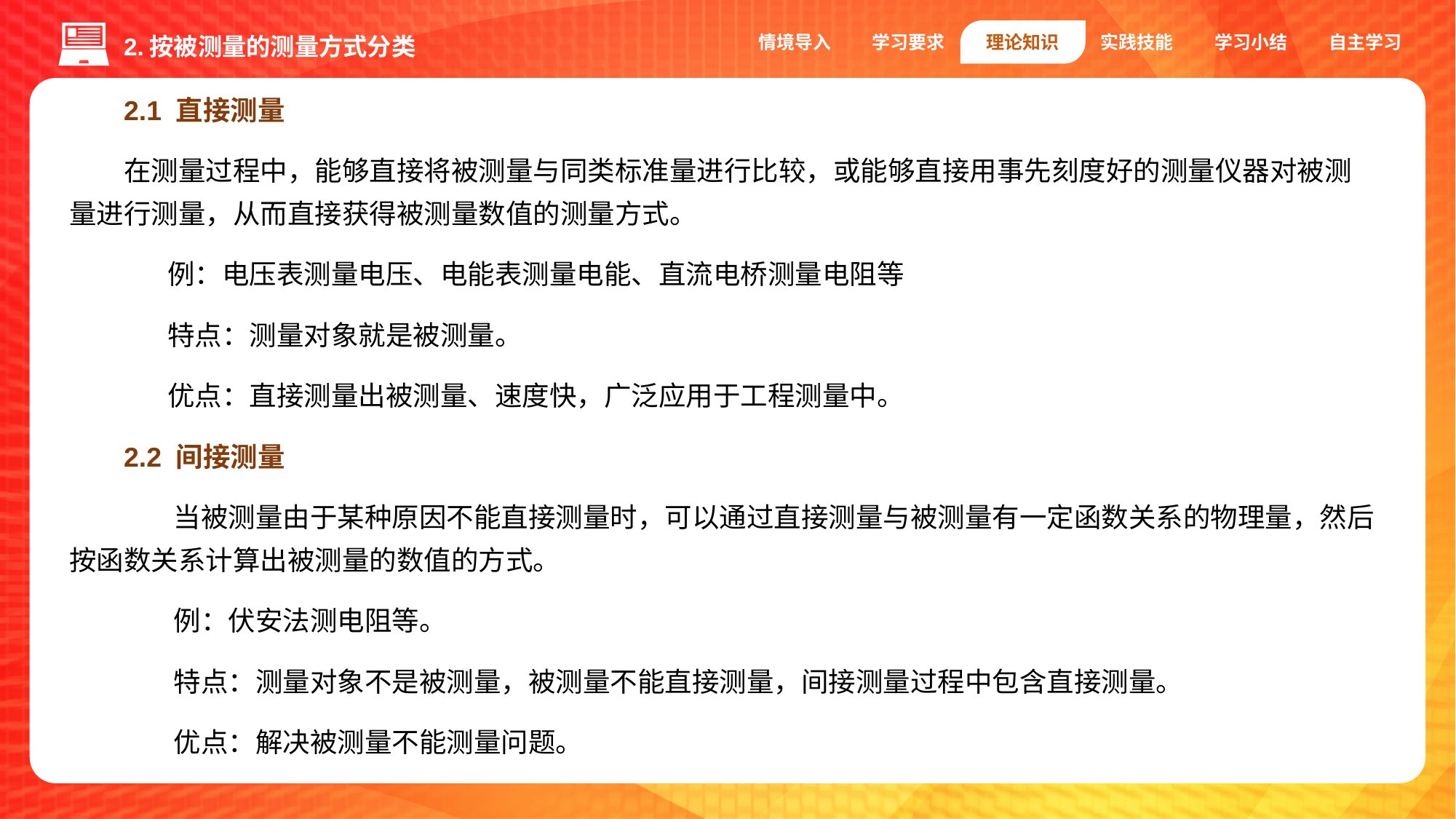

情境导入
学习要求
理论知识
实践技能
学习小结
自主学习

2.按被测量的测量方式分类
2.1 直接测量
在测量过程中，能够直接将被测量与同类标准量进行比较，或能够直接用事先刻度好的测量仪器对被测量进行测量，从而直接获得被测量数值的测量方式。
      例：电压表测量电压、电能表测量电能、直流电桥测量电阻等
      特点：测量对象就是被测量。
      优点：直接测量出被测量、速度快，广泛应用于工程测量中。
2.2 间接测量
       当被测量由于某种原因不能直接测量时，可以通过直接测量与被测量有一定函数关系的物理量，然后按函数关系计算出被测量的数值的方式。
       例：伏安法测电阻等。
       特点：测量对象不是被测量，被测量不能直接测量，间接测量过程中包含直接测量。
       优点：解决被测量不能测量问题。